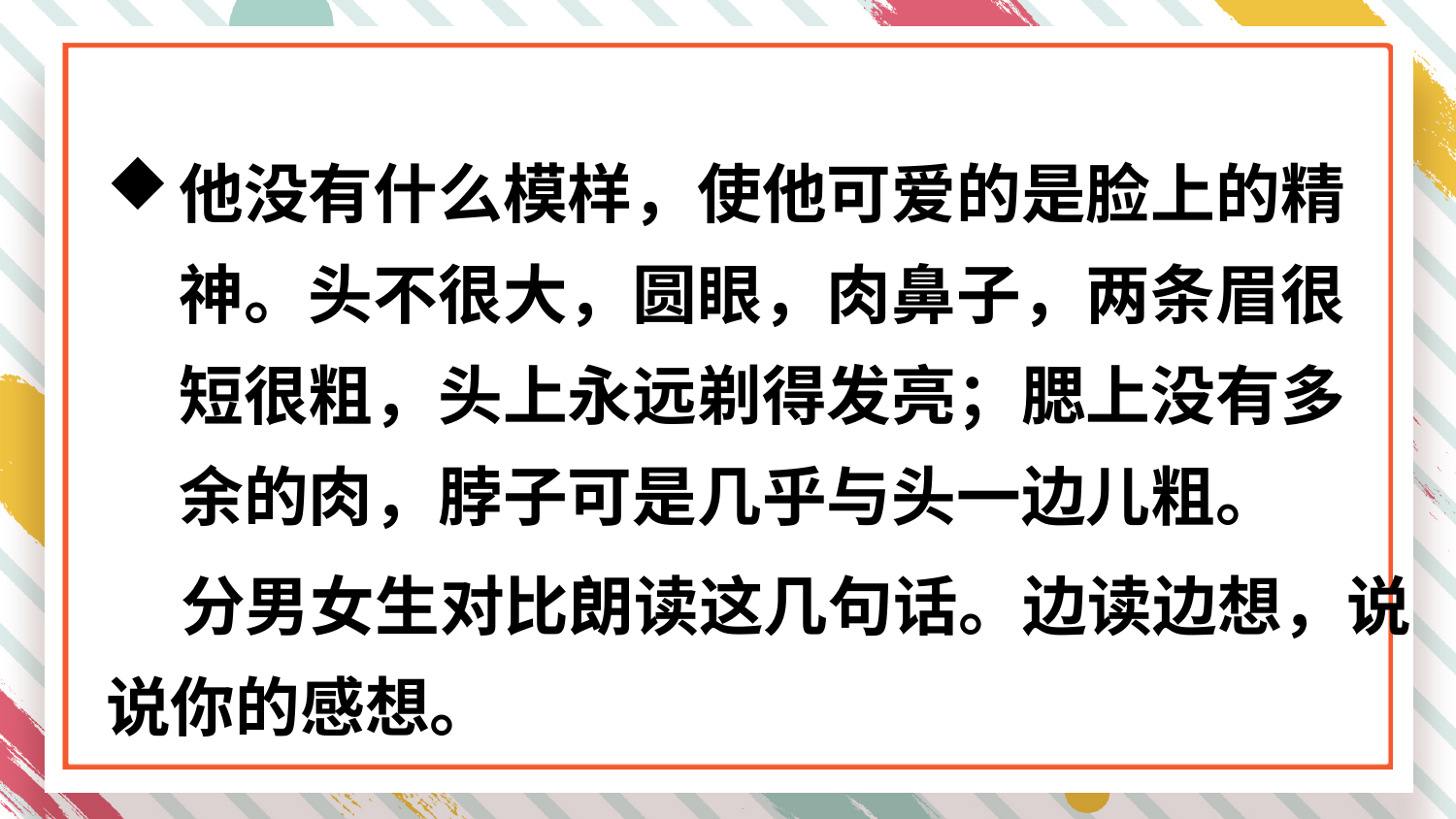

他没有什么模样，使他可爱的是脸上的精神。头不很大，圆眼，肉鼻子，两条眉很短很粗，头上永远剃得发亮；腮上没有多余的肉，脖子可是几乎与头一边儿粗。
    分男女生对比朗读这几句话。边读边想，说说你的感想。